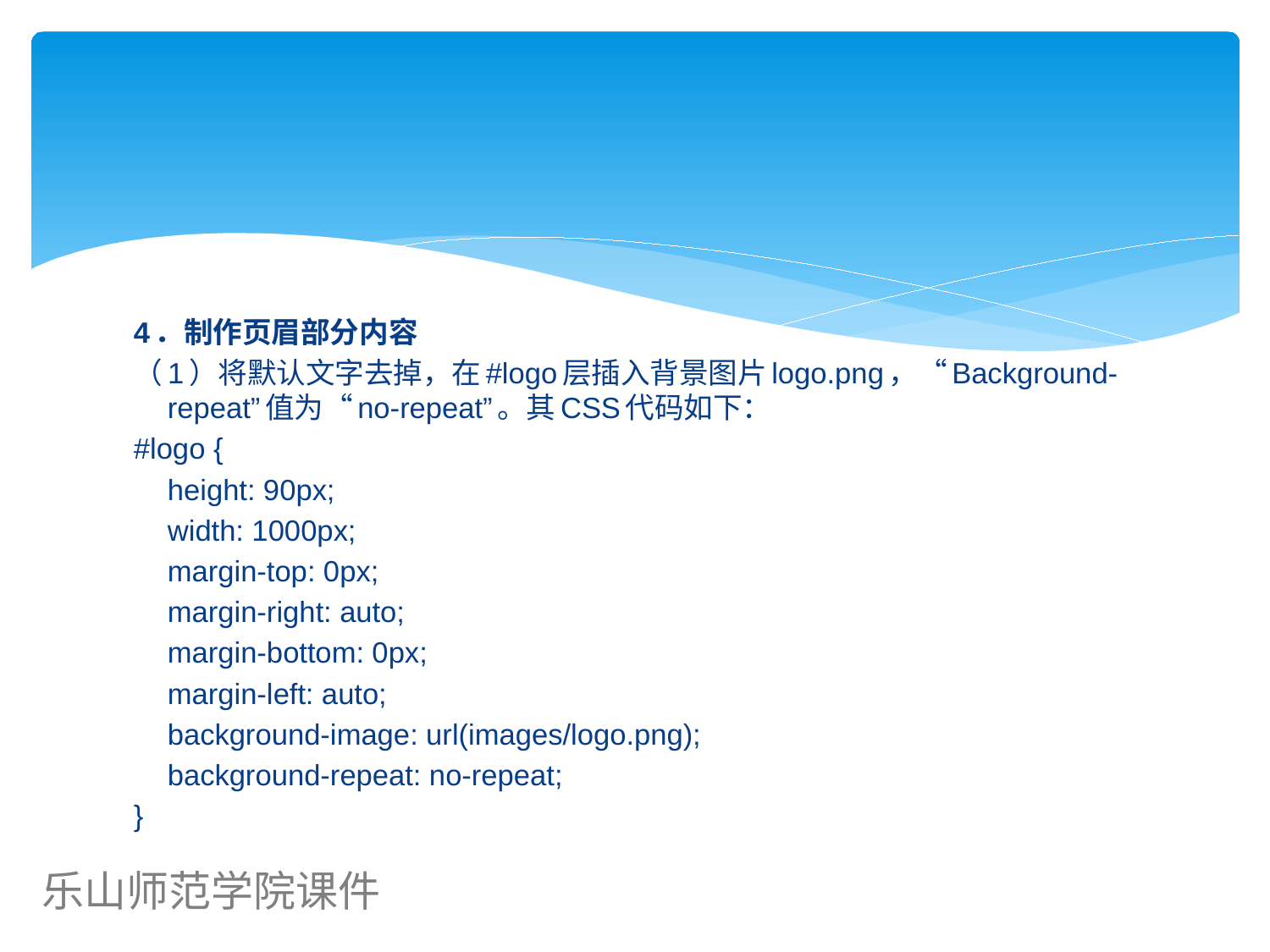

#
4．制作页眉部分内容
（1）将默认文字去掉，在#logo层插入背景图片logo.png，“Background-repeat”值为“no-repeat”。其CSS代码如下：
#logo {
	height: 90px;
	width: 1000px;
	margin-top: 0px;
	margin-right: auto;
	margin-bottom: 0px;
	margin-left: auto;
	background-image: url(images/logo.png);
	background-repeat: no-repeat;
}